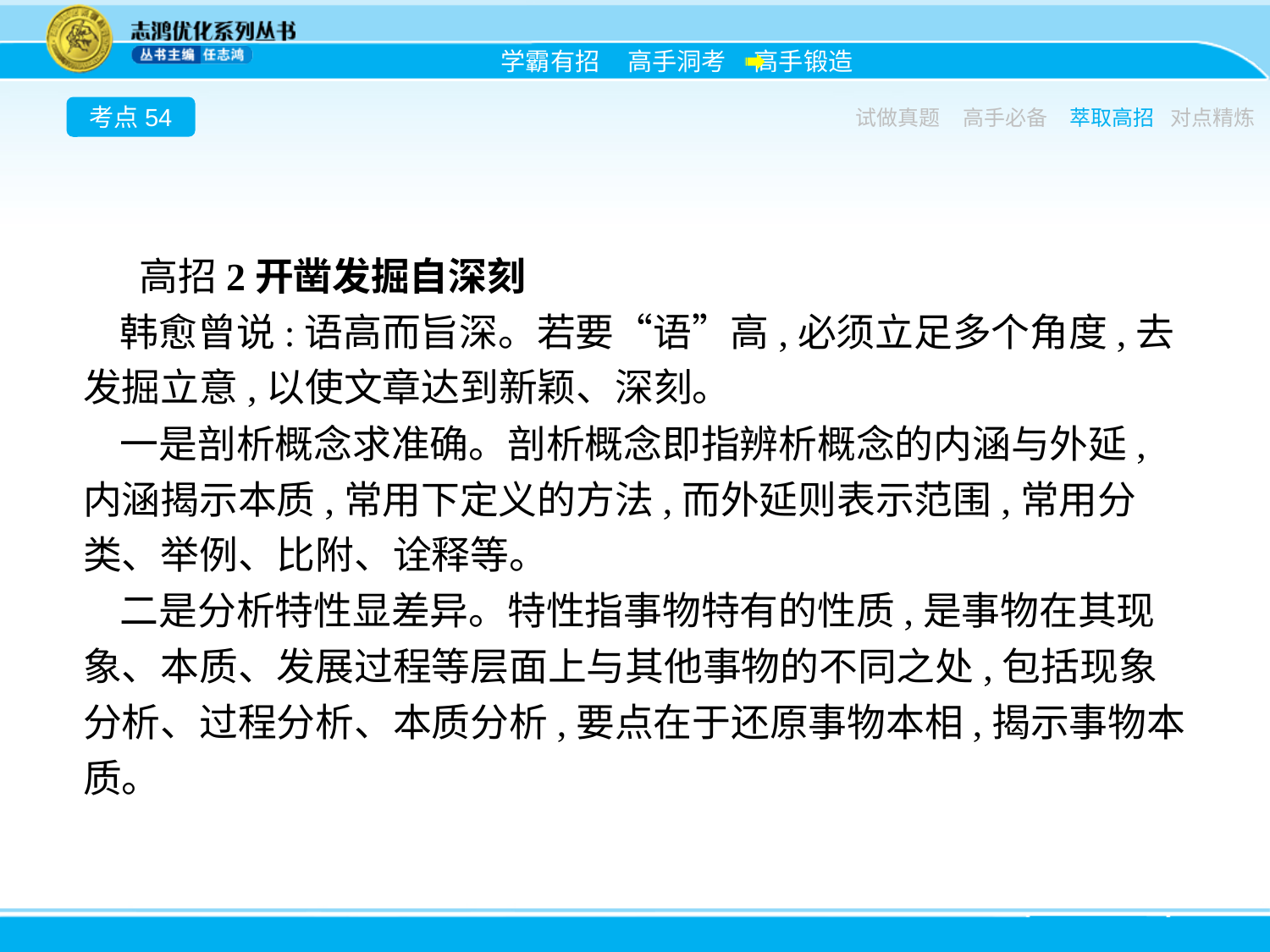

考点54
试做真题
高手必备
萃取高招
对点精炼
高招2开凿发掘自深刻
韩愈曾说:语高而旨深。若要“语”高,必须立足多个角度,去发掘立意,以使文章达到新颖、深刻。
一是剖析概念求准确。剖析概念即指辨析概念的内涵与外延,内涵揭示本质,常用下定义的方法,而外延则表示范围,常用分类、举例、比附、诠释等。
二是分析特性显差异。特性指事物特有的性质,是事物在其现象、本质、发展过程等层面上与其他事物的不同之处,包括现象分析、过程分析、本质分析,要点在于还原事物本相,揭示事物本质。